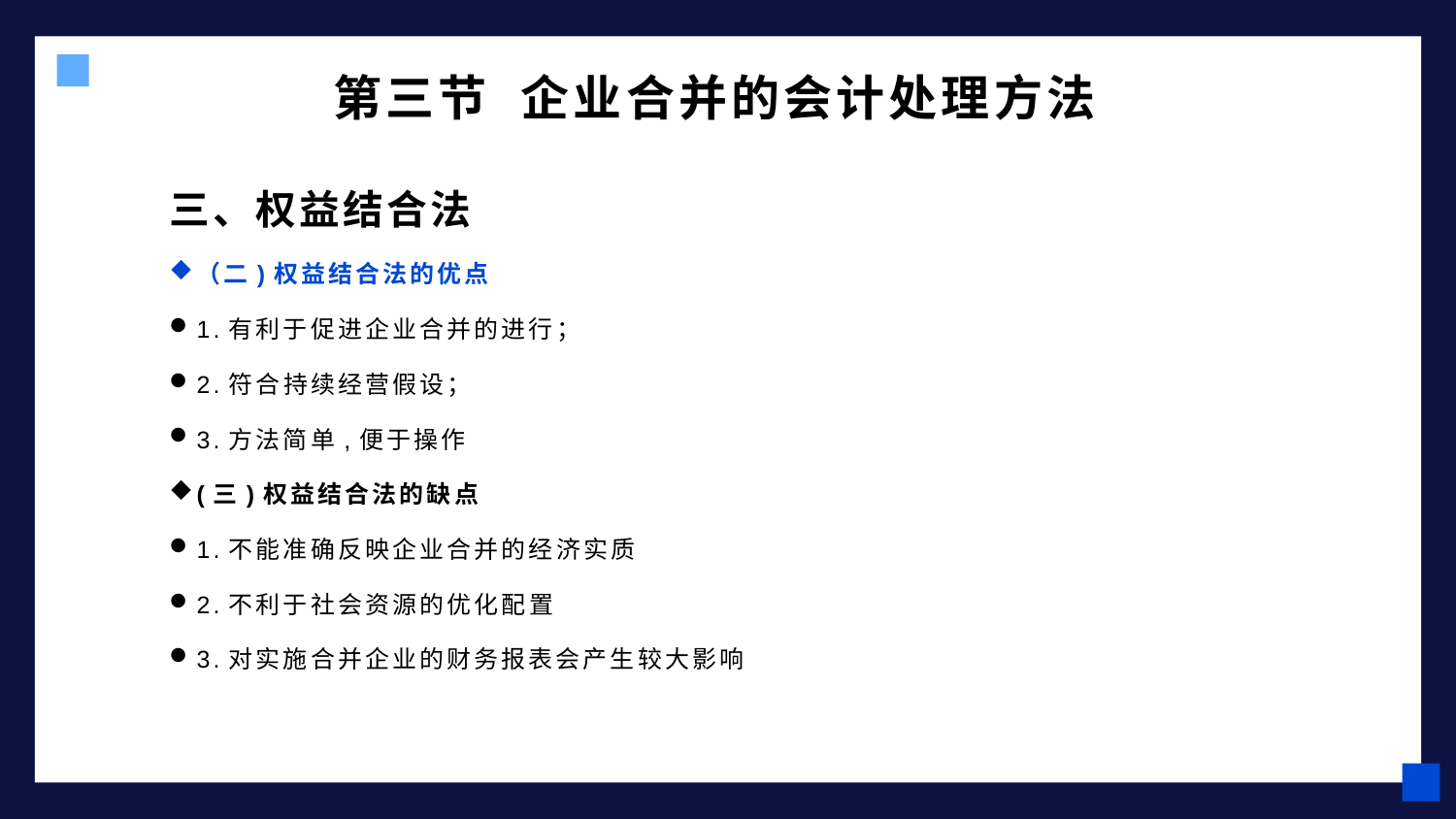

# 第三节  企业合并的会计处理方法
三、权益结合法
（二)权益结合法的优点
1.有利于促进企业合并的进行；
2.符合持续经营假设；
3.方法简单,便于操作
(三)权益结合法的缺点
1.不能准确反映企业合并的经济实质
2.不利于社会资源的优化配置
3.对实施合并企业的财务报表会产生较大影响